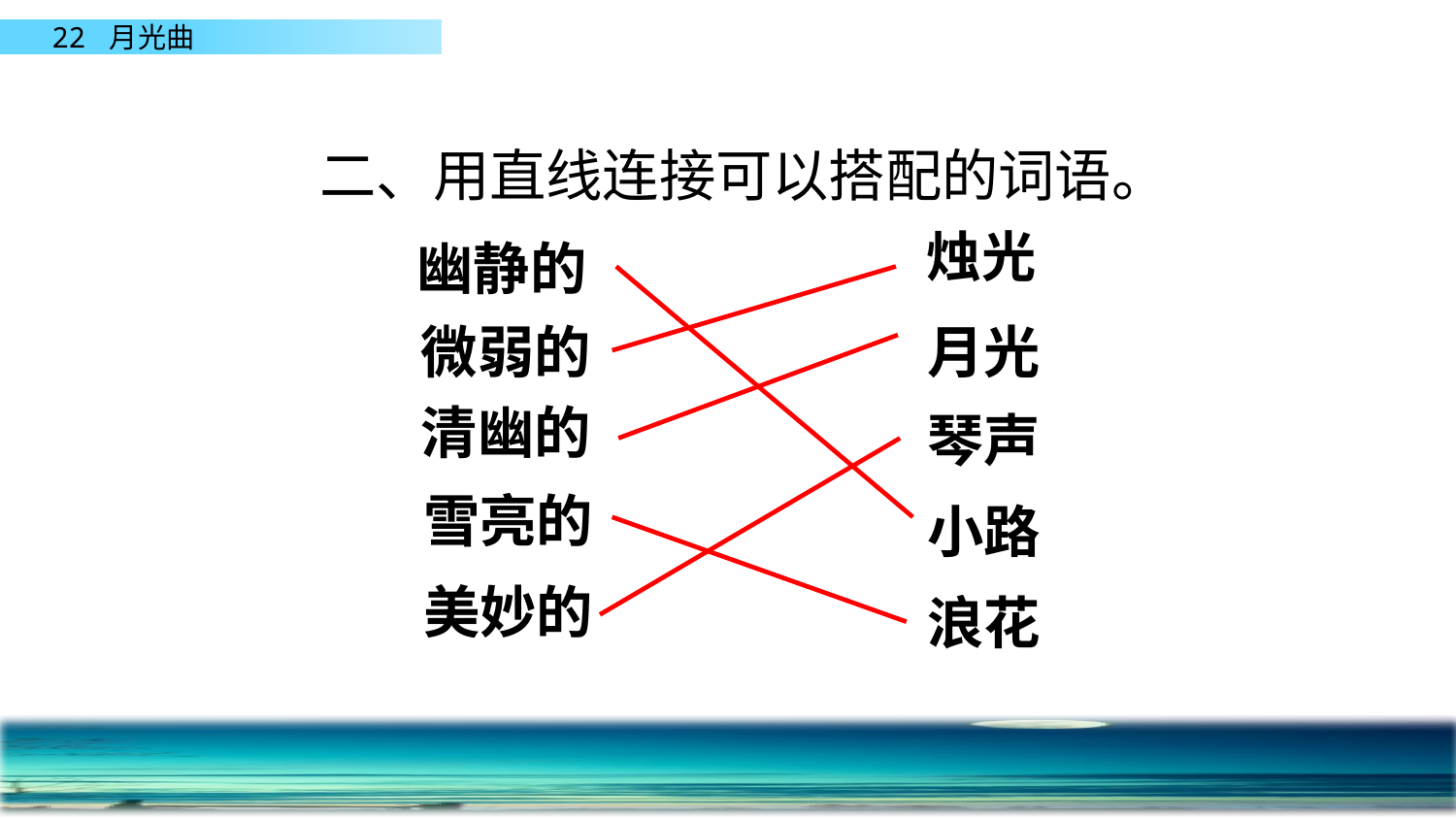

二、用直线连接可以搭配的词语。
烛光
幽静的

微弱的
月光

清幽的
琴声

雪亮的
小路

美妙的
浪花